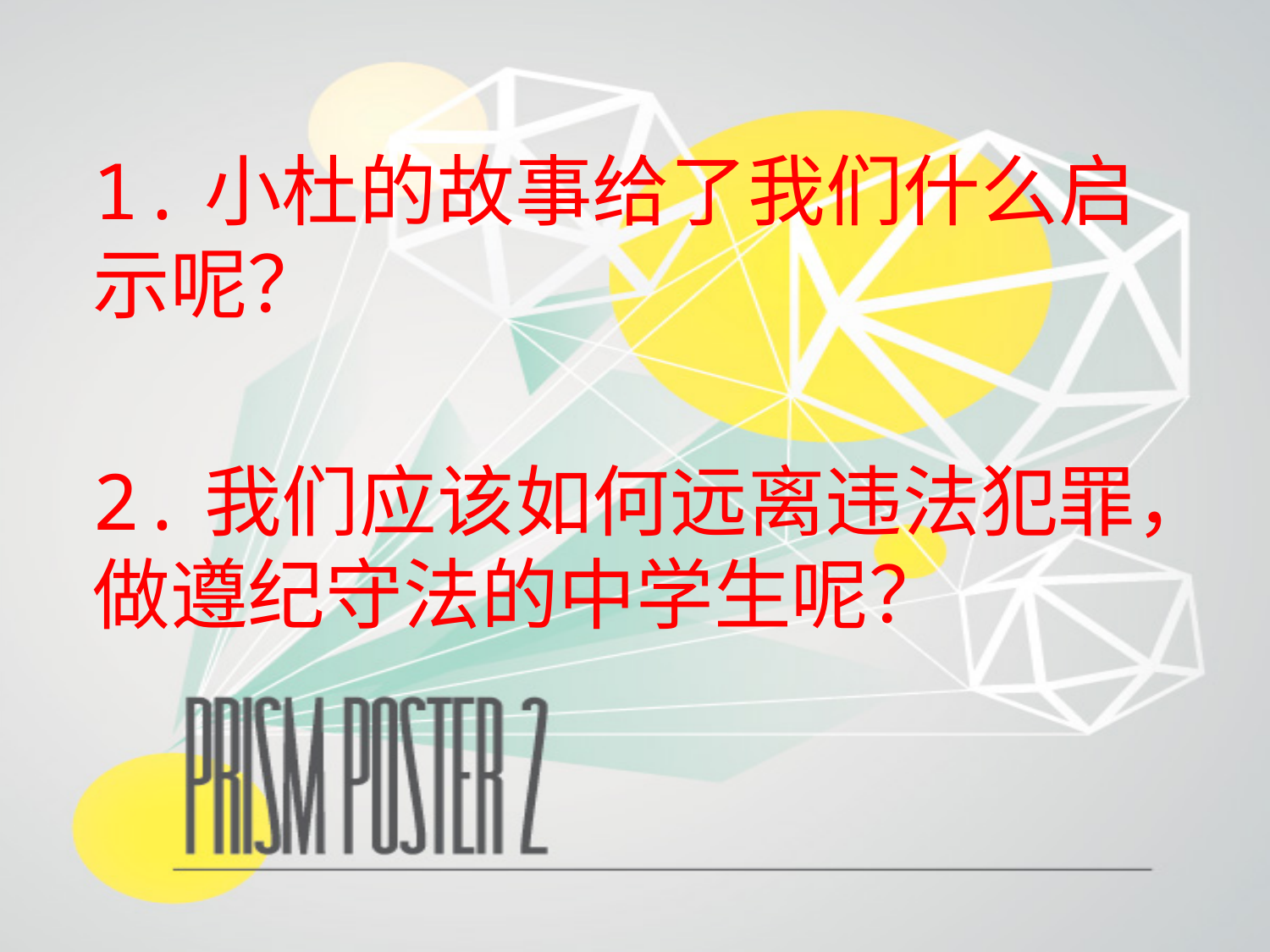

1.小杜的故事给了我们什么启示呢？

2.我们应该如何远离违法犯罪，做遵纪守法的中学生呢？